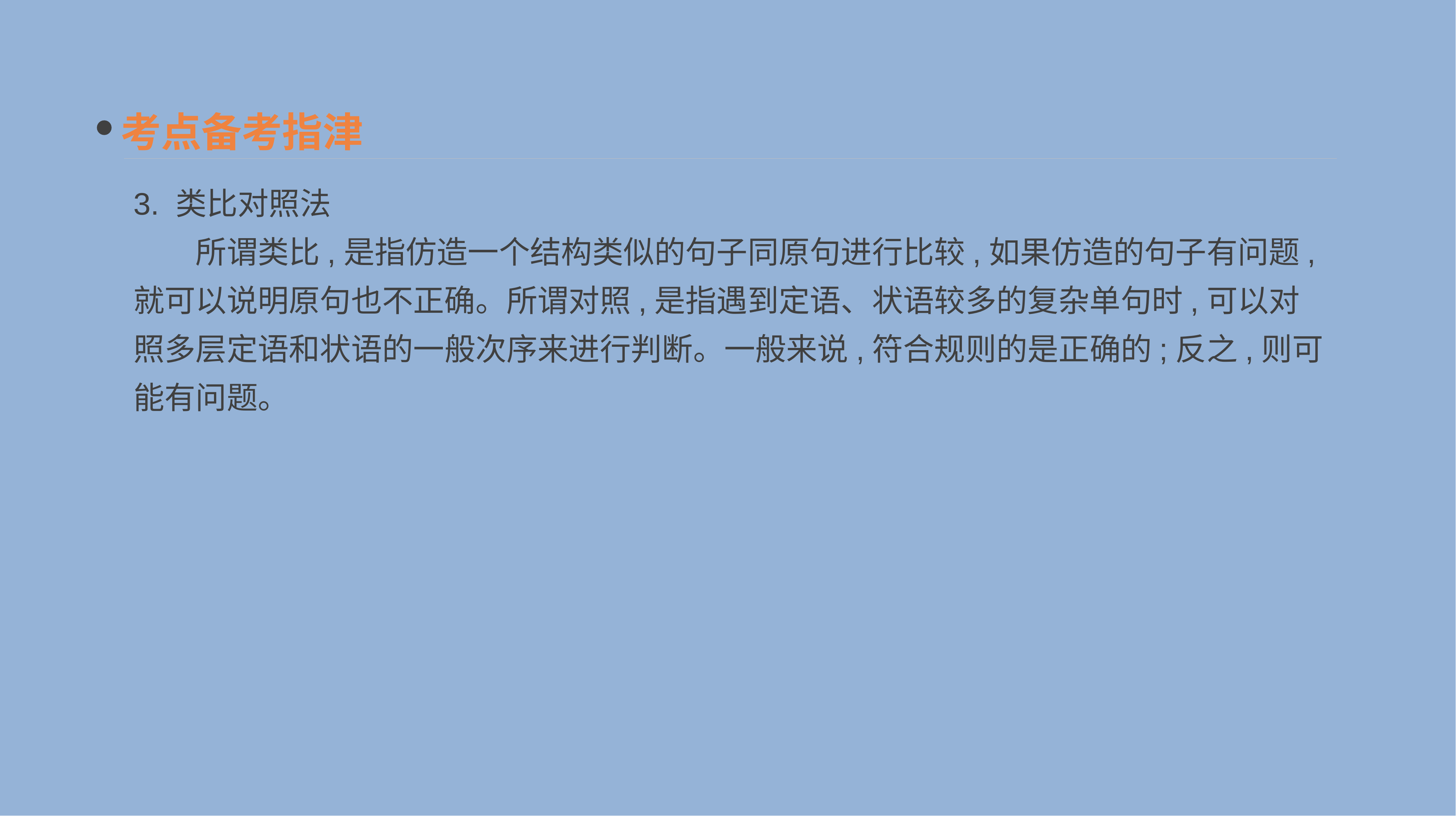

考点备考指津

3. 类比对照法
　　所谓类比,是指仿造一个结构类似的句子同原句进行比较,如果仿造的句子有问题,就可以说明原句也不正确。所谓对照,是指遇到定语、状语较多的复杂单句时,可以对照多层定语和状语的一般次序来进行判断。一般来说,符合规则的是正确的;反之,则可能有问题。